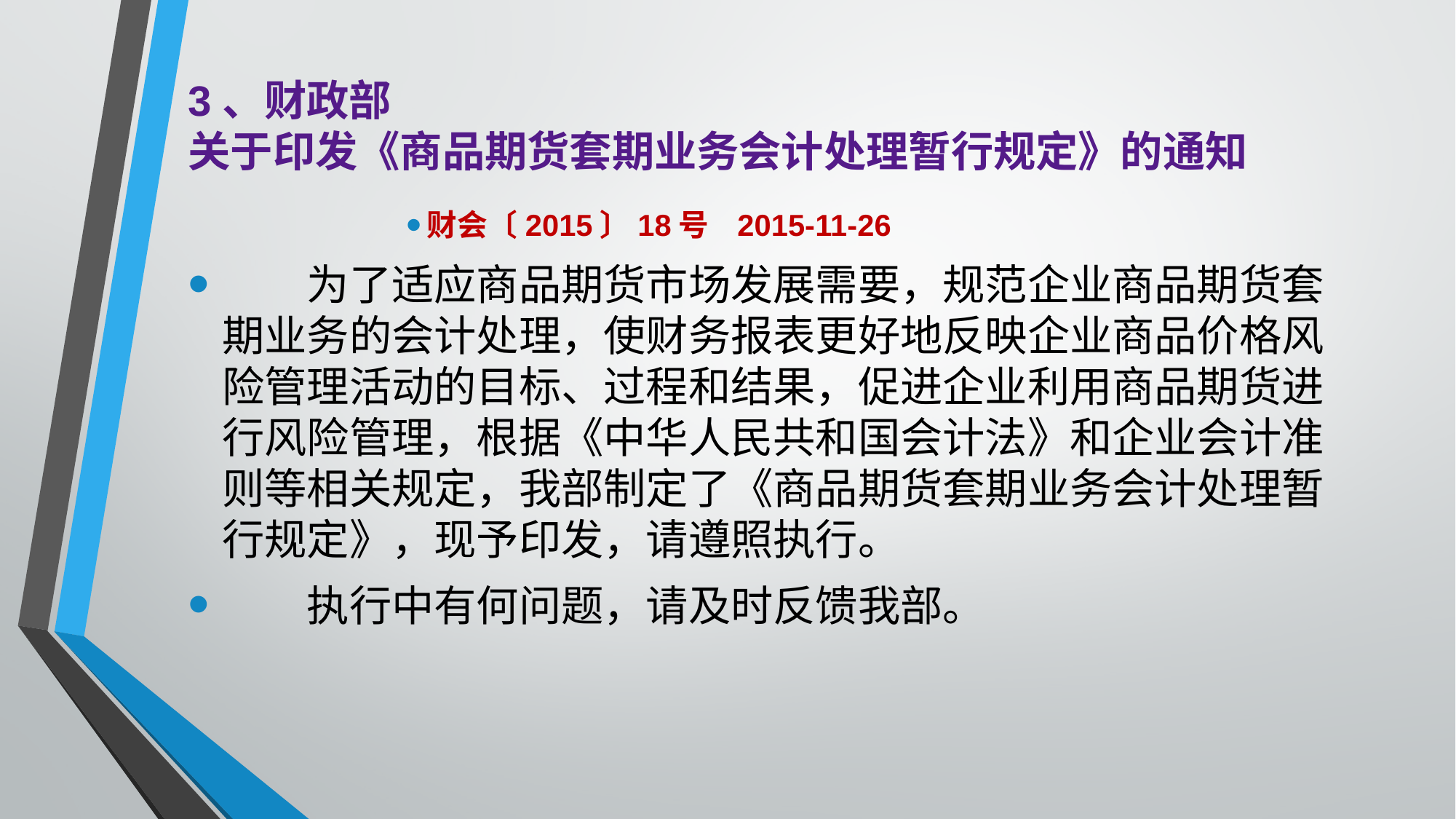

# 3、财政部 关于印发《商品期货套期业务会计处理暂行规定》的通知
财会〔2015〕18号   2015-11-26
　　为了适应商品期货市场发展需要，规范企业商品期货套期业务的会计处理，使财务报表更好地反映企业商品价格风险管理活动的目标、过程和结果，促进企业利用商品期货进行风险管理，根据《中华人民共和国会计法》和企业会计准则等相关规定，我部制定了《商品期货套期业务会计处理暂行规定》，现予印发，请遵照执行。
　　执行中有何问题，请及时反馈我部。